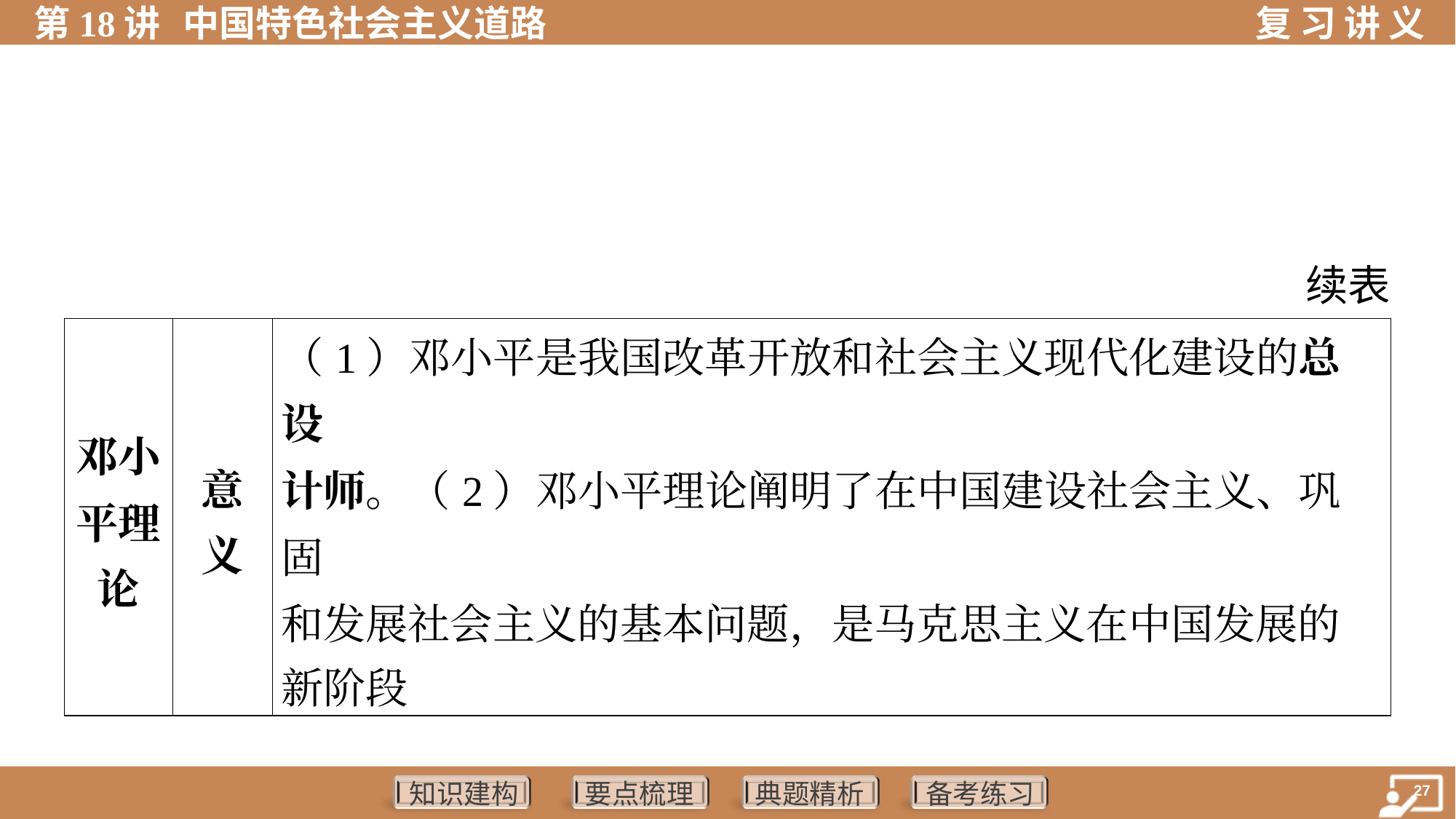

续表
| 邓小 平理 论 | 意 义 | （1）邓小平是我国改革开放和社会主义现代化建设的总设 计师。（2）邓小平理论阐明了在中国建设社会主义、巩固 和发展社会主义的基本问题，是马克思主义在中国发展的 新阶段 |  |
| --- | --- | --- | --- |